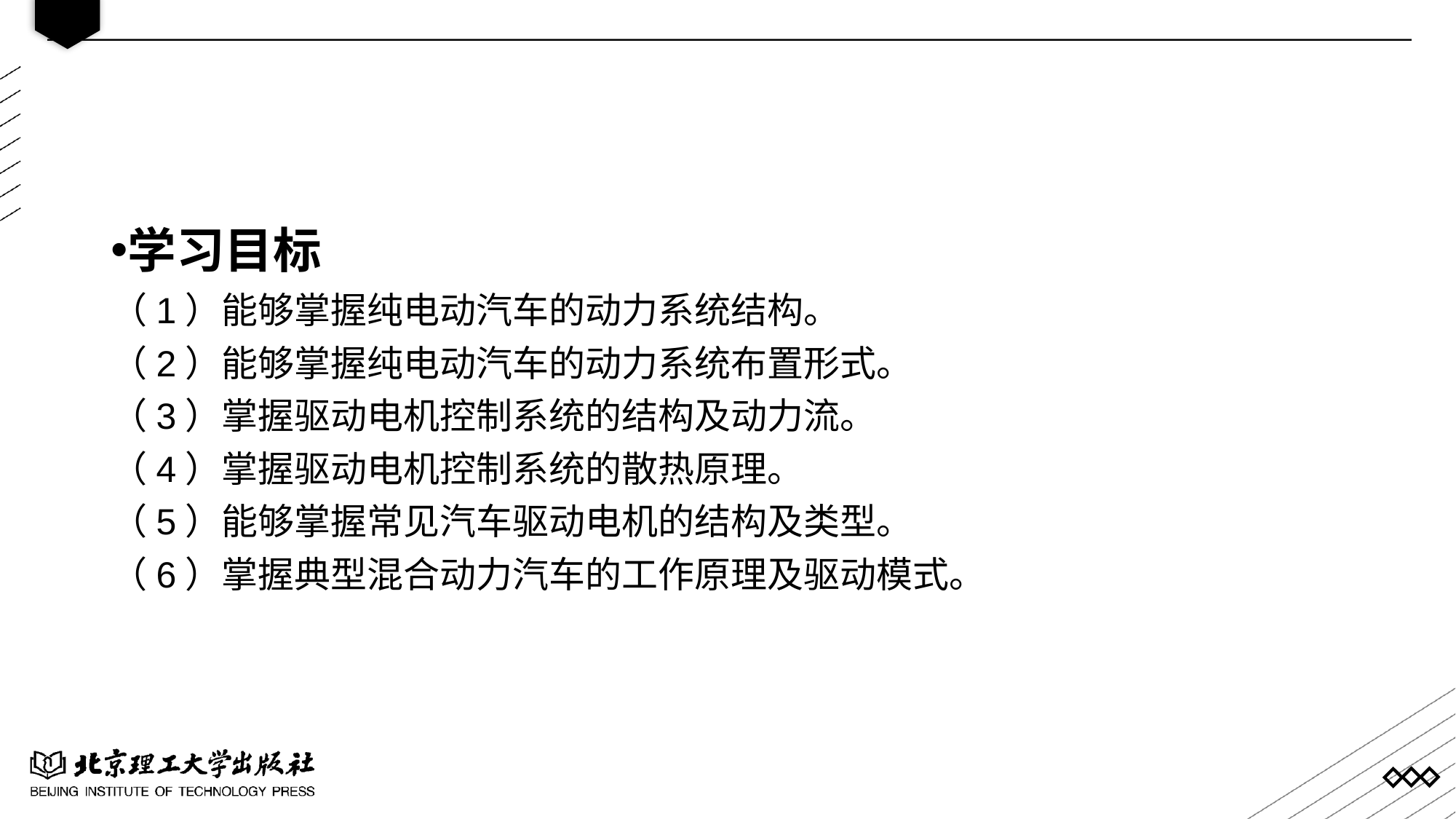

学习目标
（1）能够掌握纯电动汽车的动力系统结构。
（2）能够掌握纯电动汽车的动力系统布置形式。
（3）掌握驱动电机控制系统的结构及动力流。
（4）掌握驱动电机控制系统的散热原理。
（5）能够掌握常见汽车驱动电机的结构及类型。
（6）掌握典型混合动力汽车的工作原理及驱动模式。